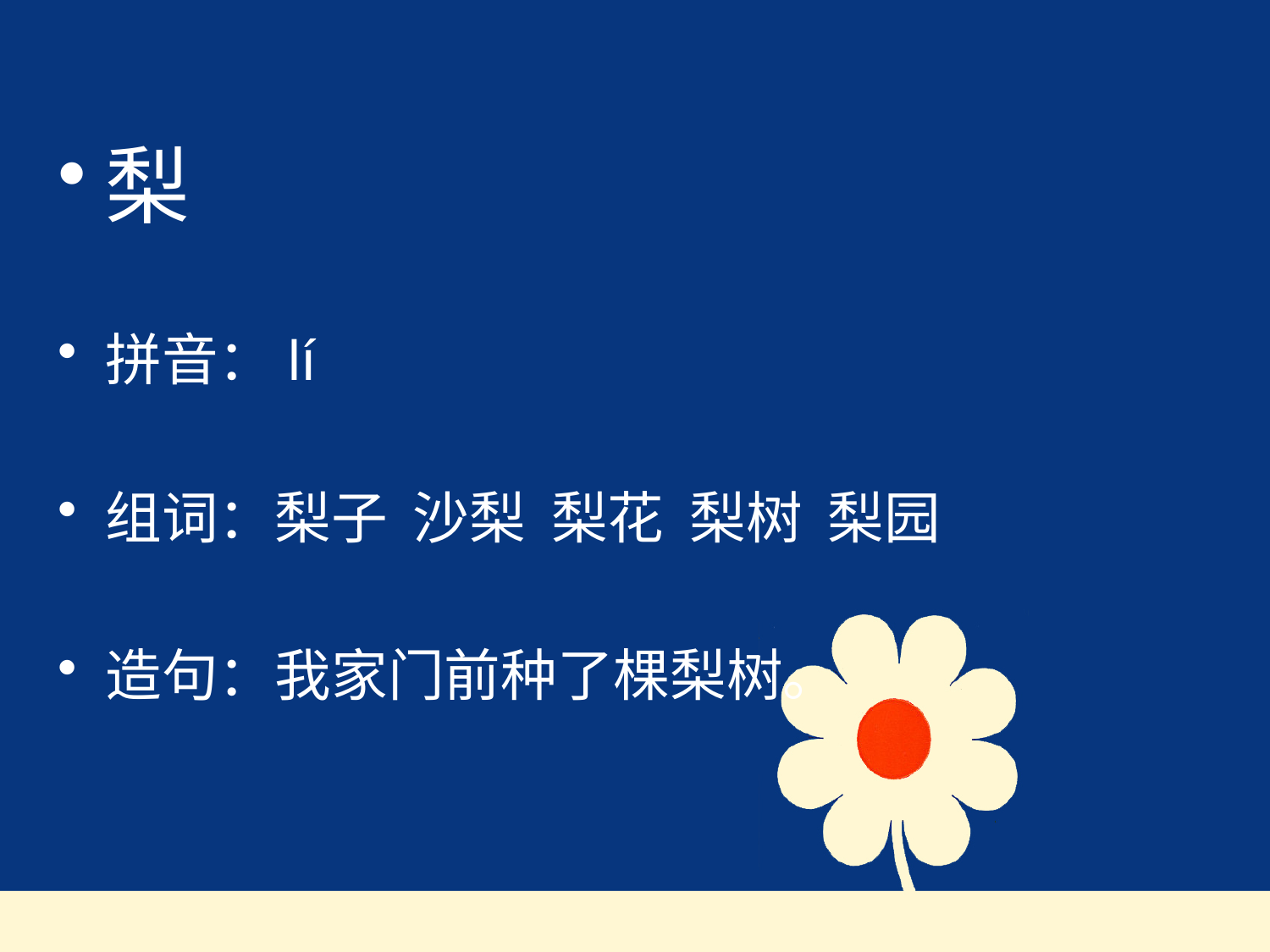

#
梨

拼音：lí

组词：梨子  沙梨  梨花  梨树  梨园

造句：我家门前种了棵梨树。